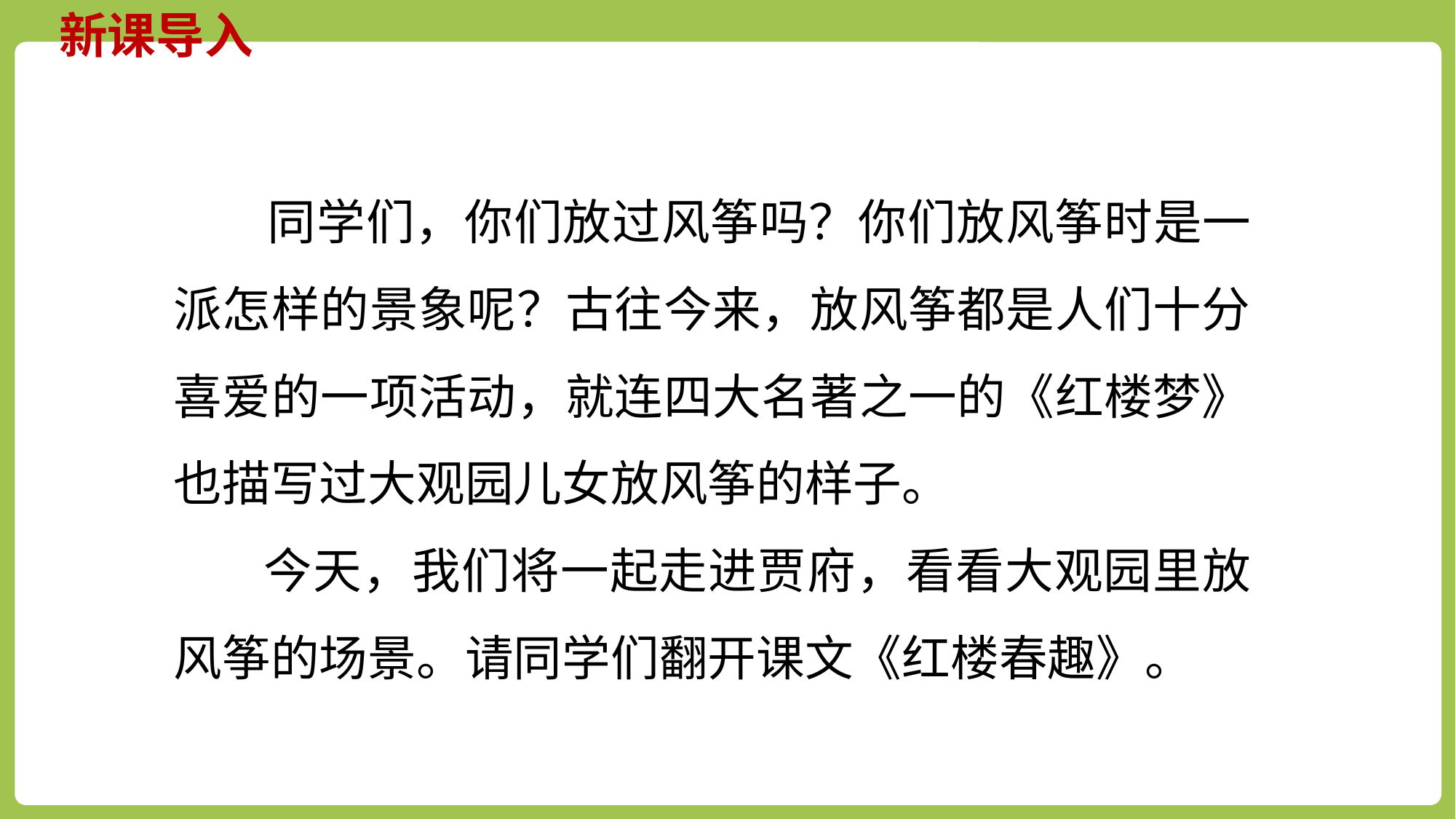

新课导入
    同学们，你们放过风筝吗？你们放风筝时是一派怎样的景象呢？古往今来，放风筝都是人们十分喜爱的一项活动，就连四大名著之一的《红楼梦》也描写过大观园儿女放风筝的样子。
   今天，我们将一起走进贾府，看看大观园里放风筝的场景。请同学们翻开课文《红楼春趣》。